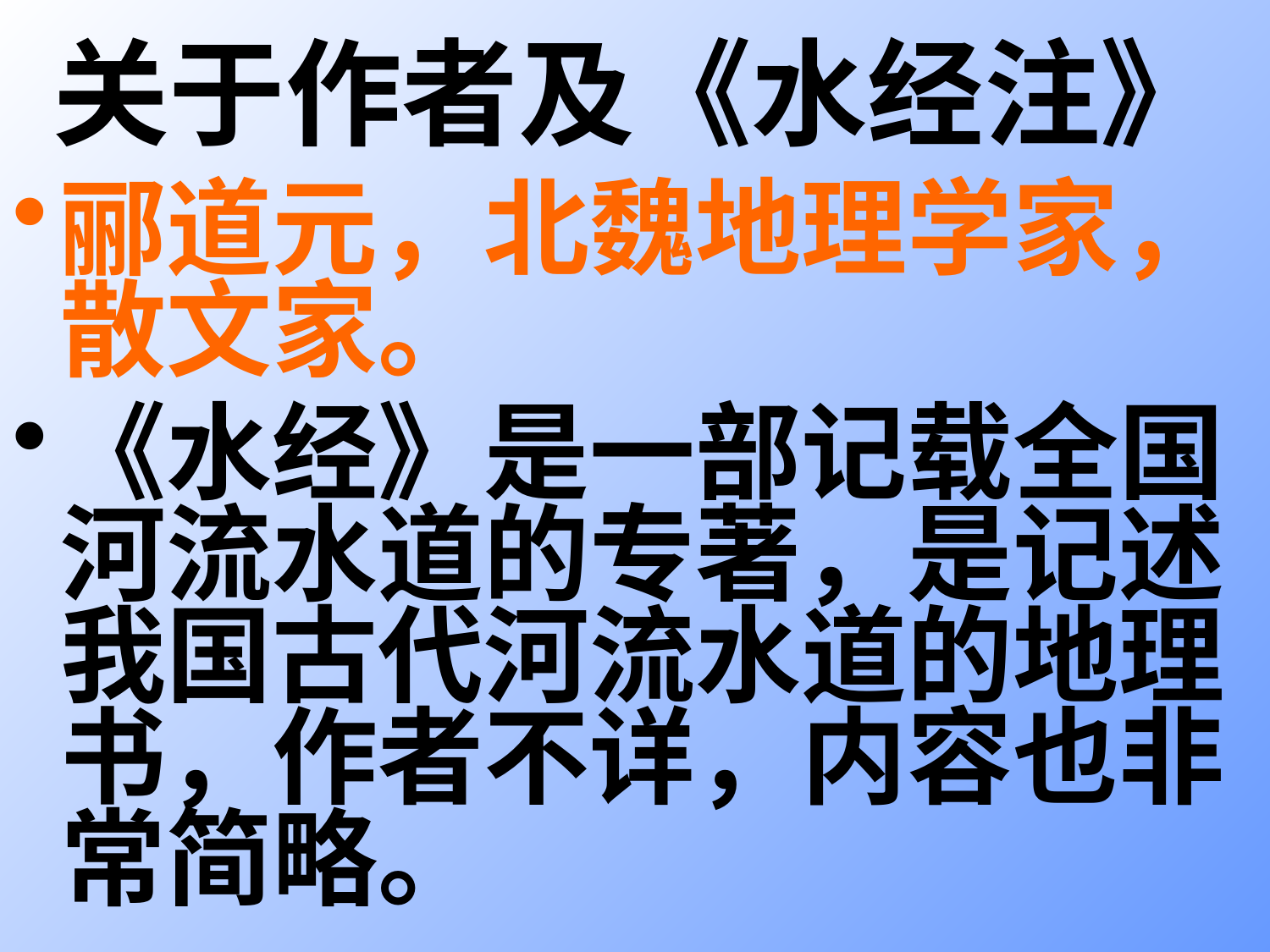

# 关于作者及《水经注》
郦道元，北魏地理学家，散文家。
《水经》是一部记载全国河流水道的专著，是记述我国古代河流水道的地理书，作者不详，内容也非常简略。